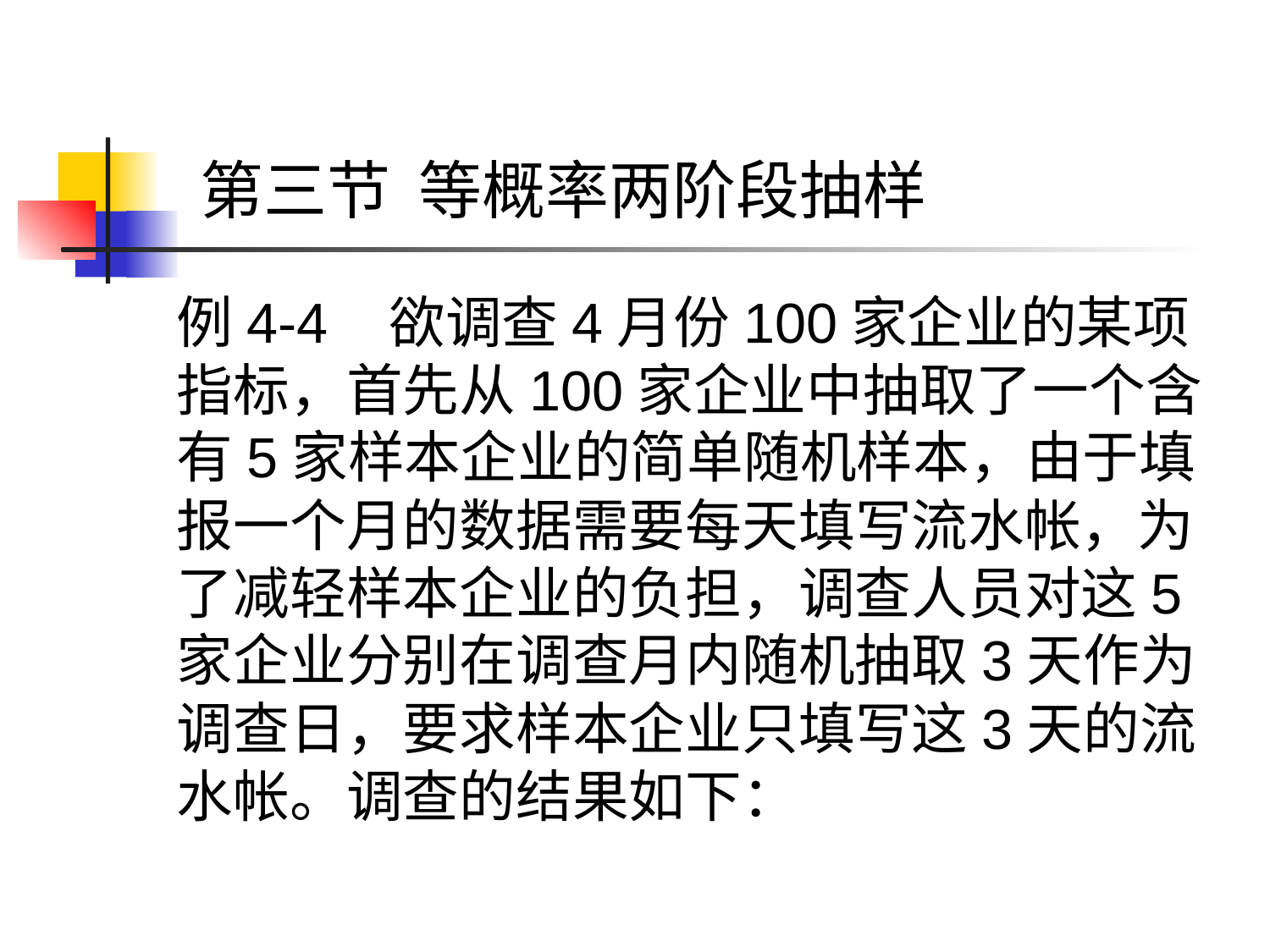

# 第三节  等概率两阶段抽样
例4-4   欲调查4月份100家企业的某项指标，首先从100家企业中抽取了一个含有5家样本企业的简单随机样本，由于填报一个月的数据需要每天填写流水帐，为了减轻样本企业的负担，调查人员对这5家企业分别在调查月内随机抽取3天作为调查日，要求样本企业只填写这3天的流水帐。调查的结果如下：